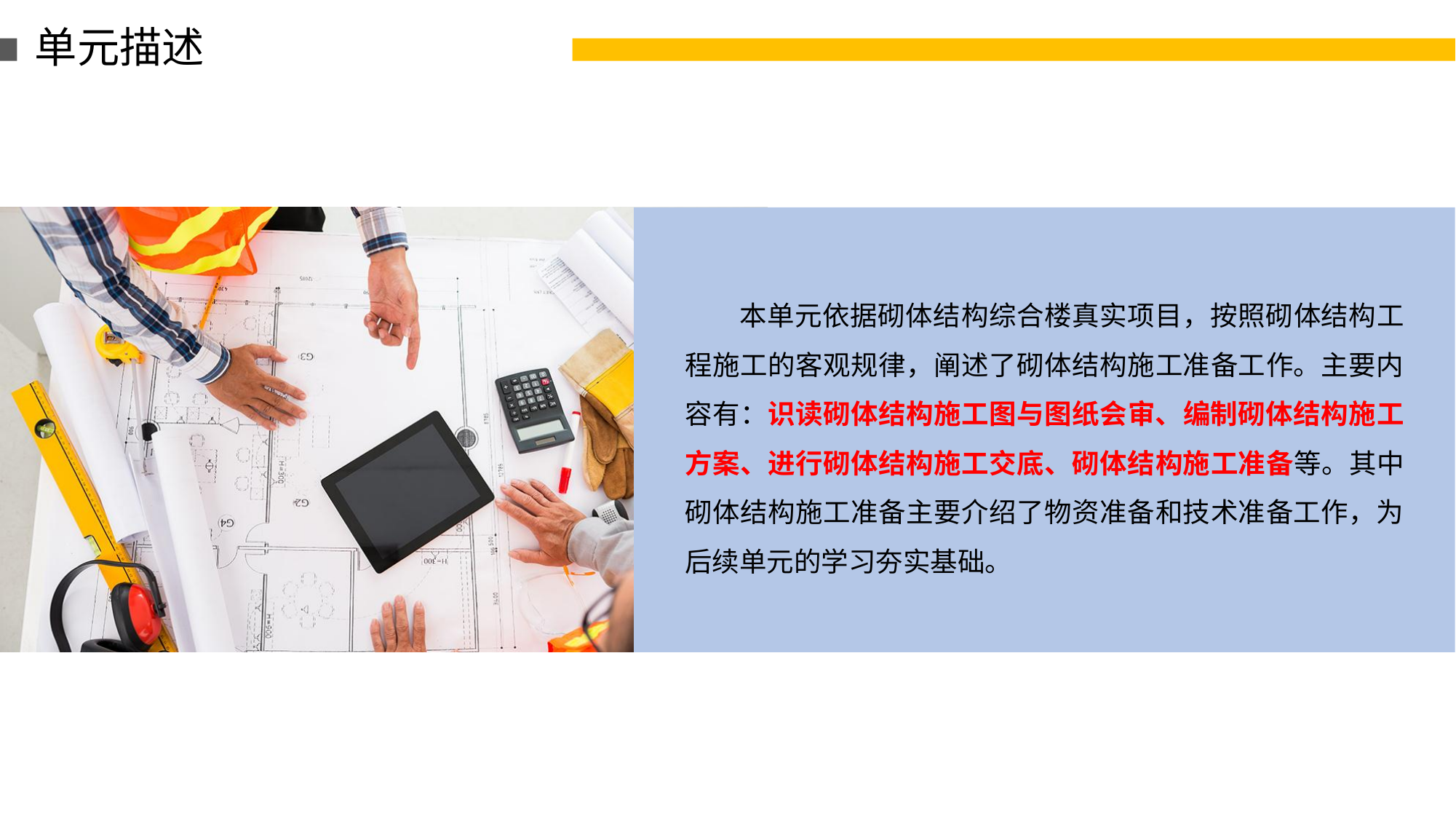

单元描述

本单元依据砌体结构综合楼真实项目，按照砌体结构工程施工的客观规律，阐述了砌体结构施工准备工作。主要内容有：识读砌体结构施工图与图纸会审、编制砌体结构施工方案、进行砌体结构施工交底、砌体结构施工准备等。其中砌体结构施工准备主要介绍了物资准备和技术准备工作，为后续单元的学习夯实基础。